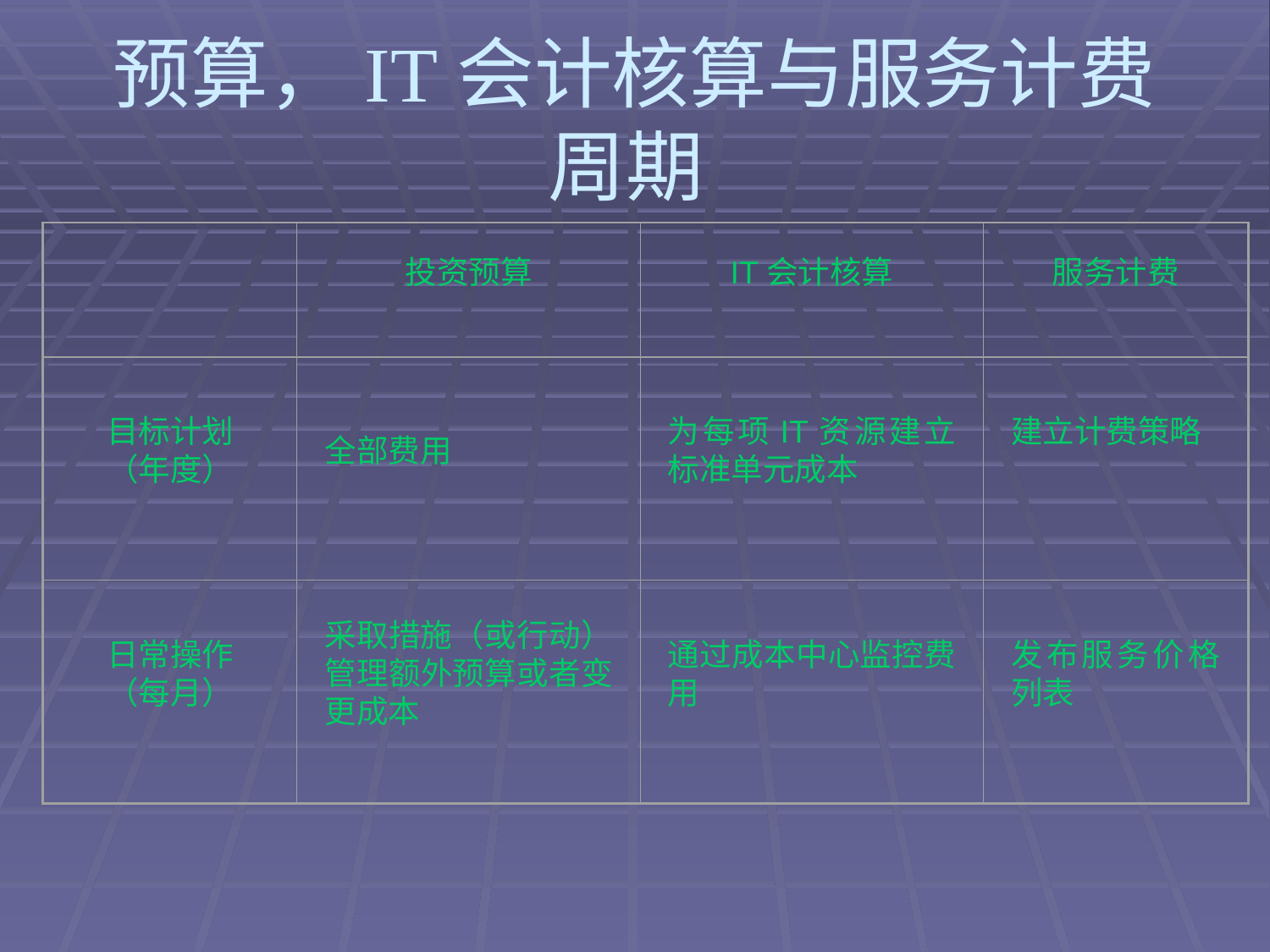

# 预算，IT会计核算与服务计费周期

投资预算

IT会计核算

服务计费

目标计划
（年度）

全部费用

为每项IT资源建立标准单元成本

建立计费策略

日常操作
（每月）

采取措施（或行动）管理额外预算或者变更成本

通过成本中心监控费用

发布服务价格列表